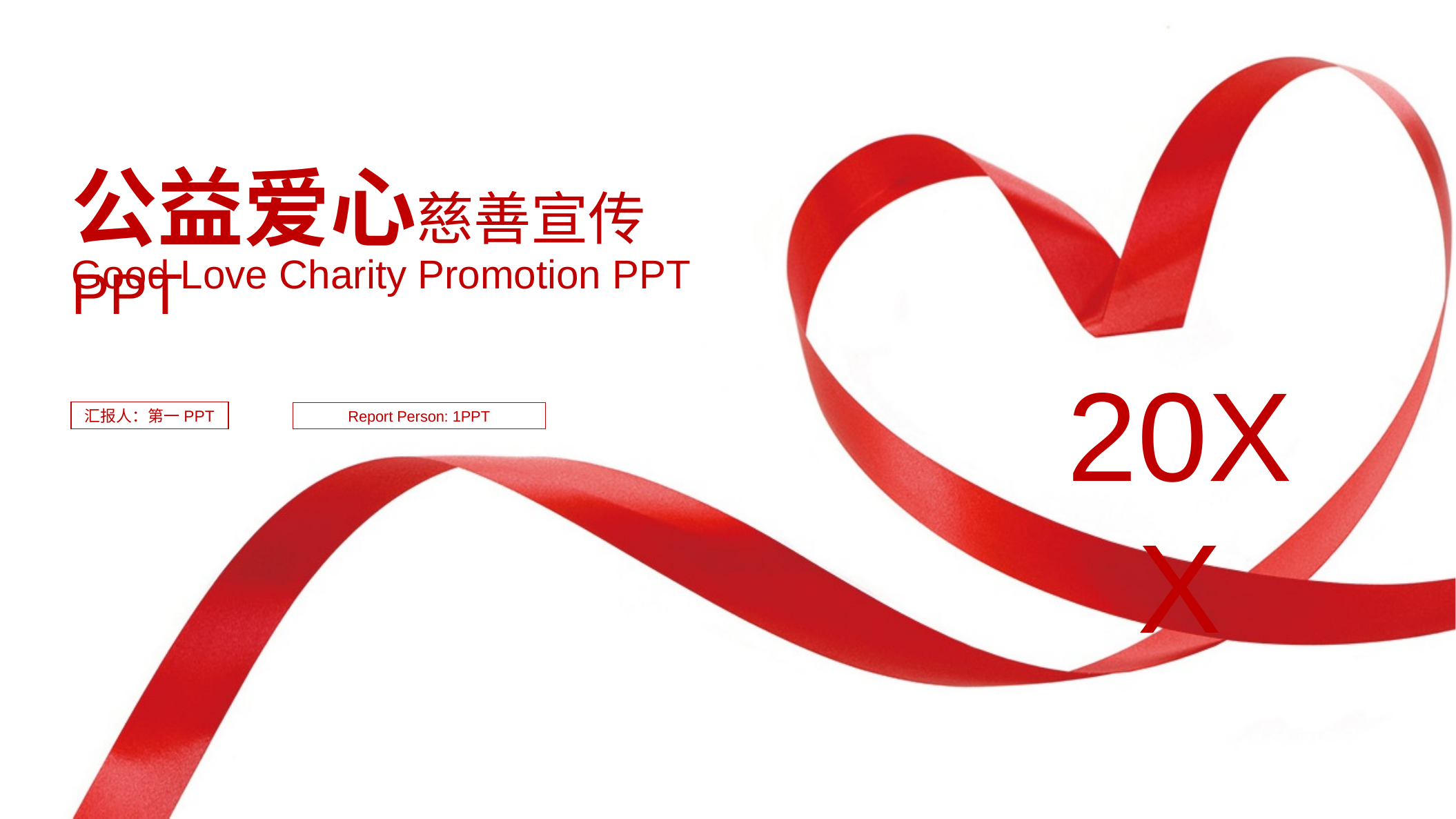

公益爱心慈善宣传PPT
Good Love Charity Promotion PPT
20XX
汇报人：第一PPT
Report Person: 1PPT